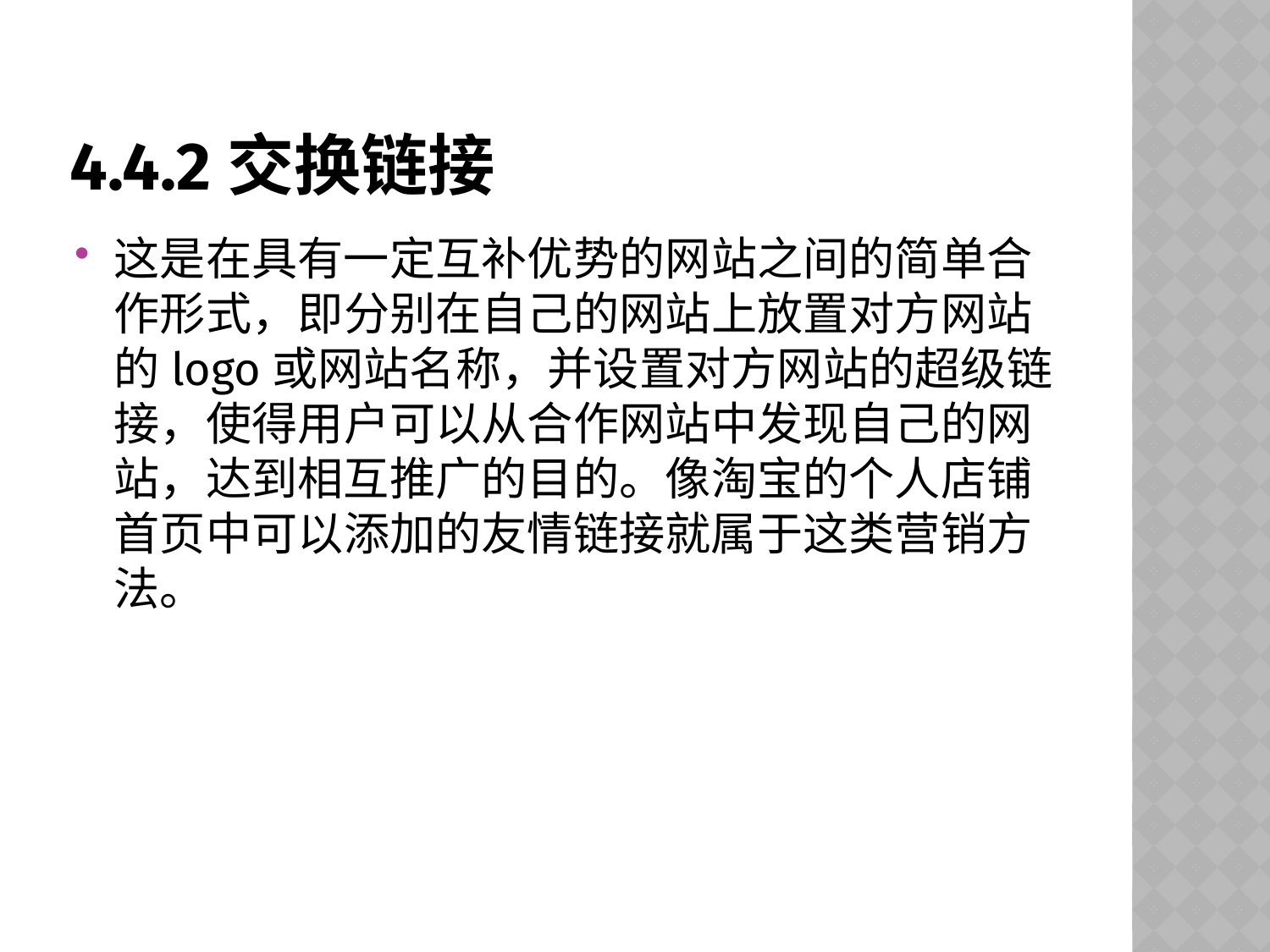

# 4.4.2交换链接
这是在具有一定互补优势的网站之间的简单合作形式，即分别在自己的网站上放置对方网站的logo或网站名称，并设置对方网站的超级链接，使得用户可以从合作网站中发现自己的网站，达到相互推广的目的。像淘宝的个人店铺首页中可以添加的友情链接就属于这类营销方法。